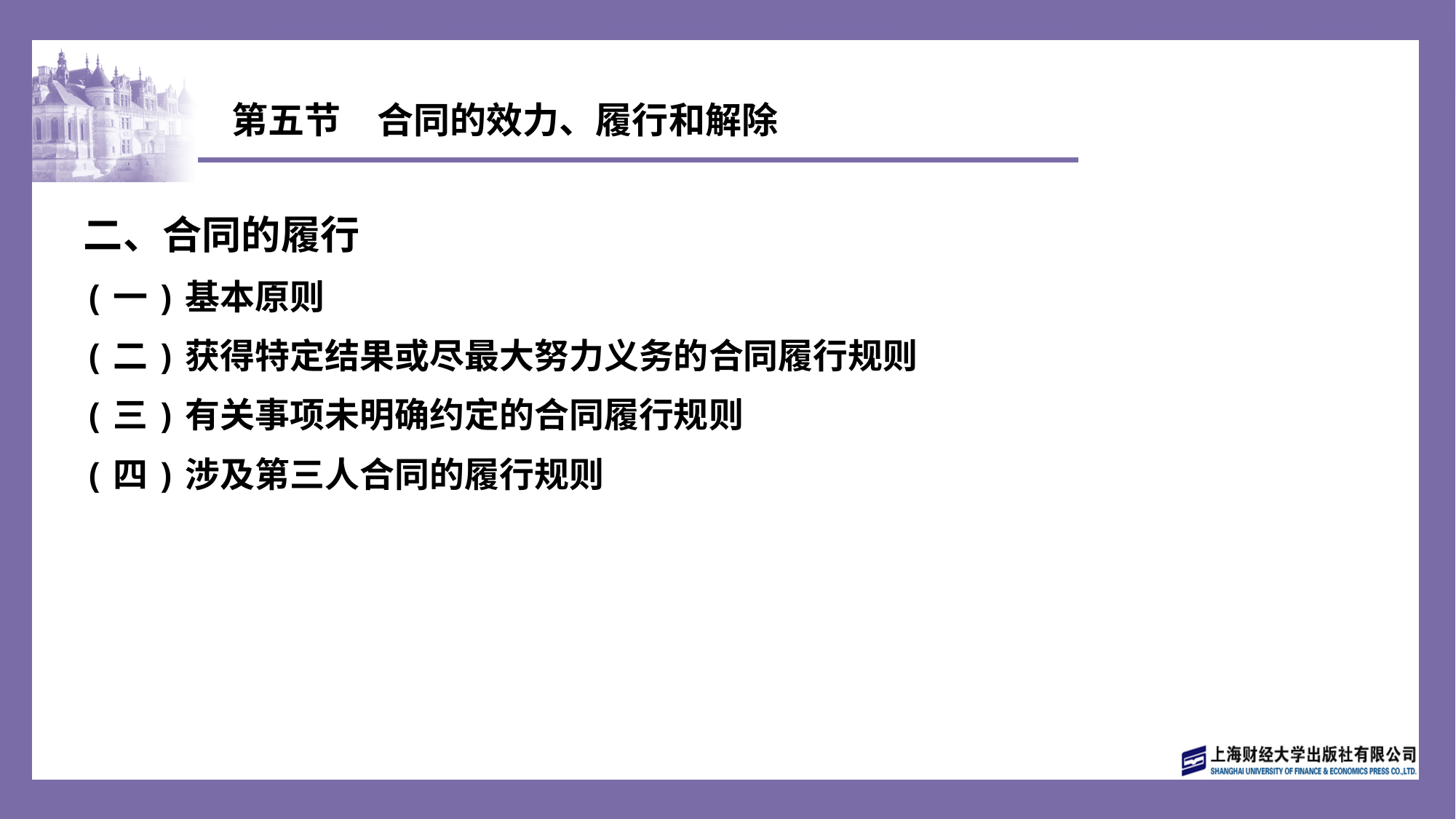

# 第五节　合同的效力、履行和解除
二、合同的履行
(一)基本原则
(二)获得特定结果或尽最大努力义务的合同履行规则
(三)有关事项未明确约定的合同履行规则
(四)涉及第三人合同的履行规则